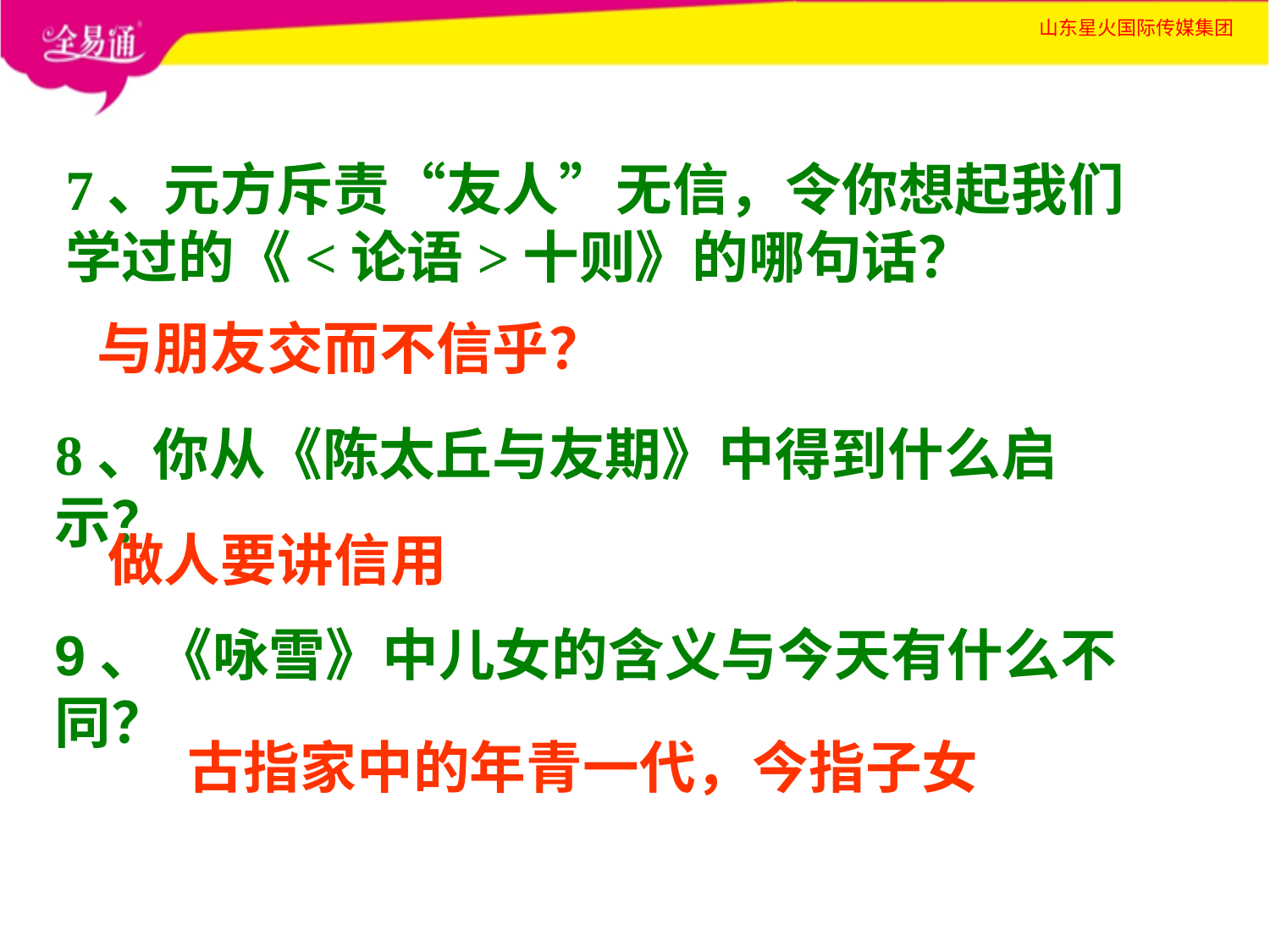

7、元方斥责“友人”无信，令你想起我们学过的《<论语>十则》的哪句话？
与朋友交而不信乎？
8、你从《陈太丘与友期》中得到什么启示？
做人要讲信用
9、《咏雪》中儿女的含义与今天有什么不同？
古指家中的年青一代，今指子女